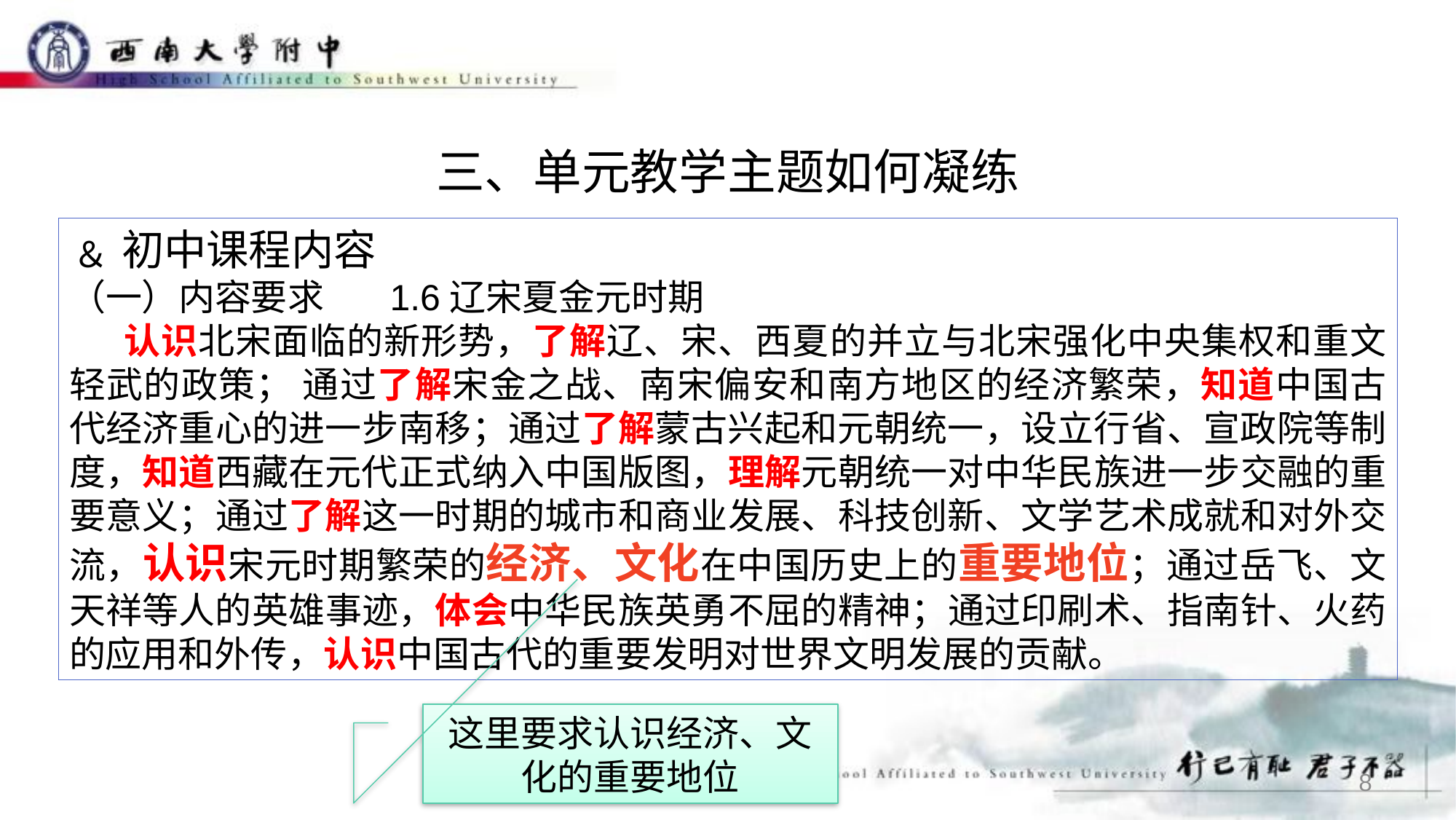

三、单元教学主题如何凝练
﹠初中课程内容
（一）内容要求       1.6辽宋夏金元时期
认识北宋面临的新形势，了解辽、宋、西夏的并立与北宋强化中央集权和重文轻武的政策； 通过了解宋金之战、南宋偏安和南方地区的经济繁荣，知道中国古代经济重心的进一步南移；通过了解蒙古兴起和元朝统一，设立行省、宣政院等制度，知道西藏在元代正式纳入中国版图，理解元朝统一对中华民族进一步交融的重要意义；通过了解这一时期的城市和商业发展、科技创新、文学艺术成就和对外交流，认识宋元时期繁荣的经济、文化在中国历史上的重要地位；通过岳飞、文天祥等人的英雄事迹，体会中华民族英勇不屈的精神；通过印刷术、指南针、火药的应用和外传，认识中国古代的重要发明对世界文明发展的贡献。
这里要求认识经济、文化的重要地位
8